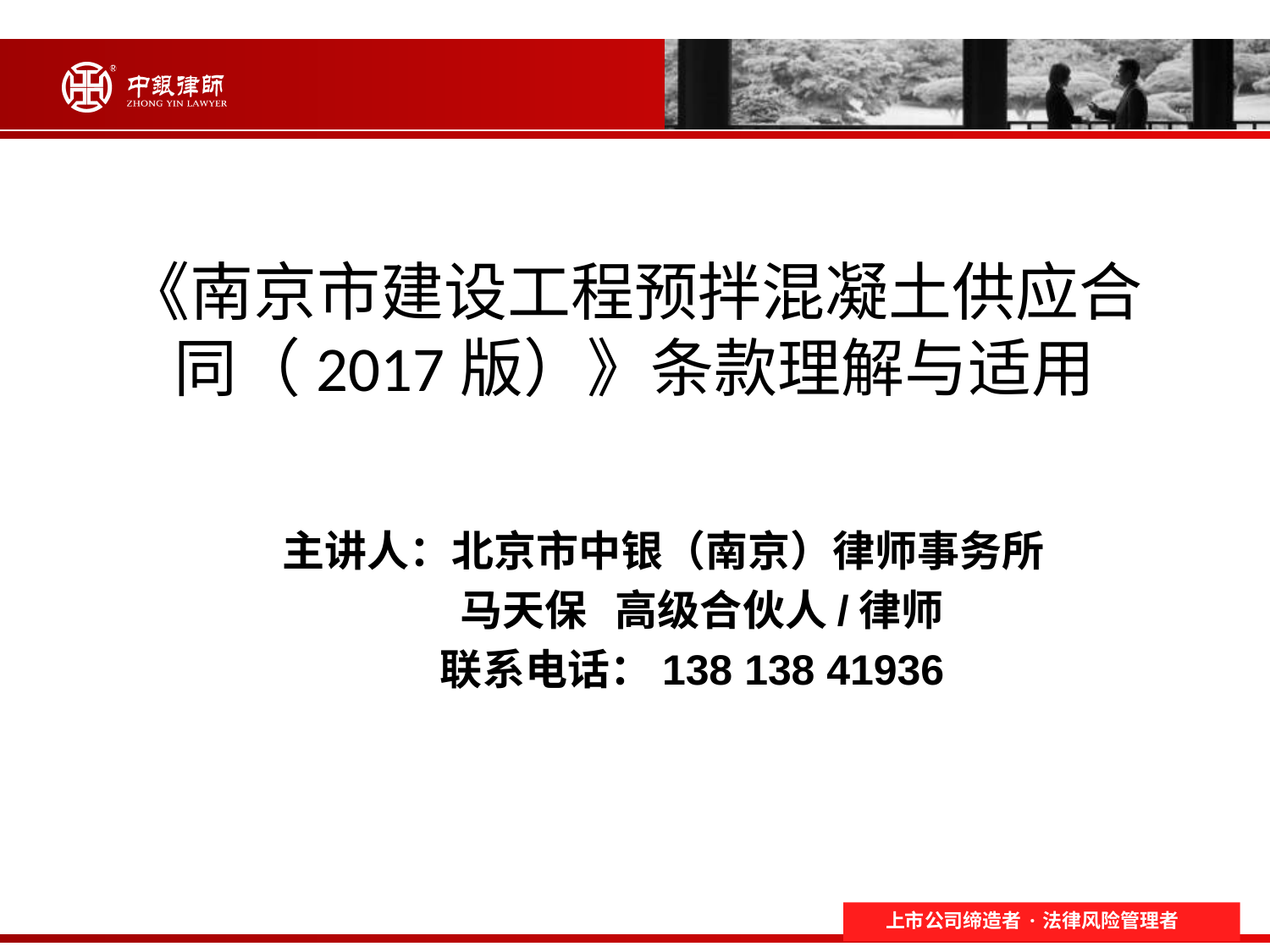

# 《南京市建设工程预拌混凝土供应合同（2017版）》条款理解与适用

主讲人：北京市中银（南京）律师事务所
       马天保   高级合伙人/律师
     联系电话：138 138 41936